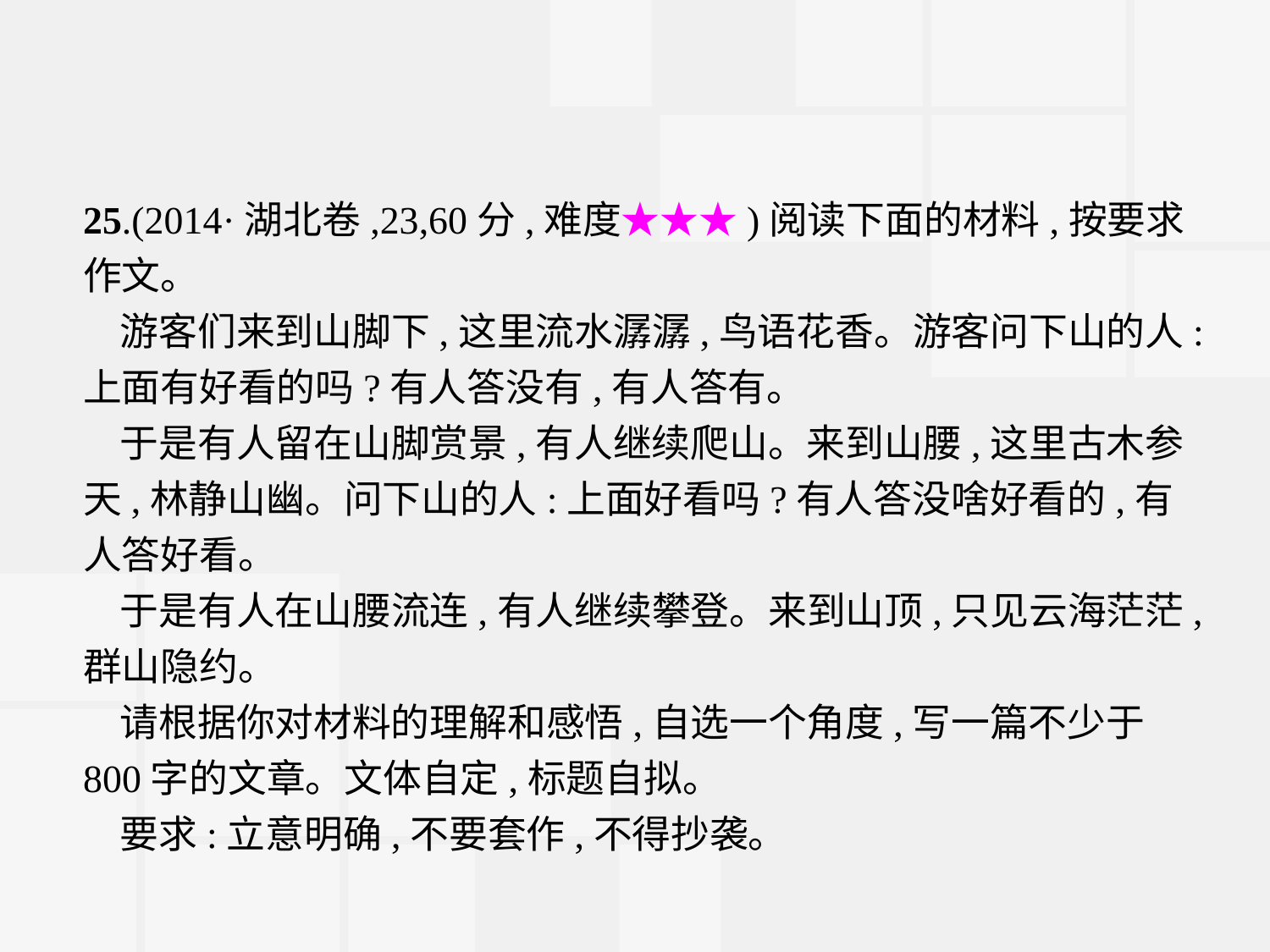

25.(2014·湖北卷,23,60分,难度★★★)阅读下面的材料,按要求作文。
游客们来到山脚下,这里流水潺潺,鸟语花香。游客问下山的人:上面有好看的吗?有人答没有,有人答有。
于是有人留在山脚赏景,有人继续爬山。来到山腰,这里古木参天,林静山幽。问下山的人:上面好看吗?有人答没啥好看的,有人答好看。
于是有人在山腰流连,有人继续攀登。来到山顶,只见云海茫茫,群山隐约。
请根据你对材料的理解和感悟,自选一个角度,写一篇不少于800字的文章。文体自定,标题自拟。
要求:立意明确,不要套作,不得抄袭。